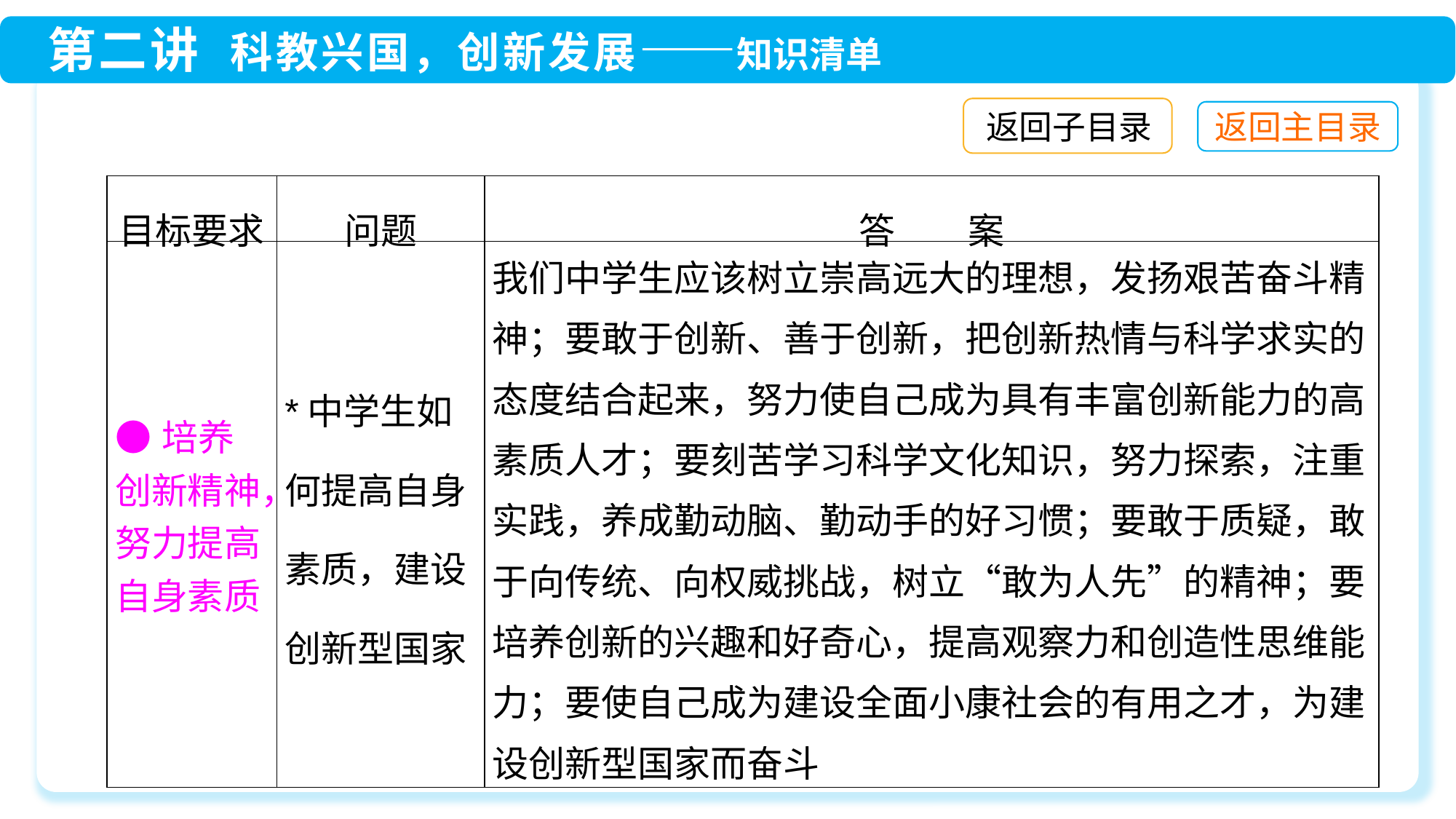

返回子目录
| 目标要求 | 问题 | 答　　案 |
| --- | --- | --- |
| ●培养创新精神，努力提高自身素质 | \*中学生如何提高自身素质，建设创新型国家 | 我们中学生应该树立崇高远大的理想，发扬艰苦奋斗精神；要敢于创新、善于创新，把创新热情与科学求实的态度结合起来，努力使自己成为具有丰富创新能力的高素质人才；要刻苦学习科学文化知识，努力探索，注重实践，养成勤动脑、勤动手的好习惯；要敢于质疑，敢于向传统、向权威挑战，树立“敢为人先”的精神；要培养创新的兴趣和好奇心，提高观察力和创造性思维能力；要使自己成为建设全面小康社会的有用之才，为建设创新型国家而奋斗 |